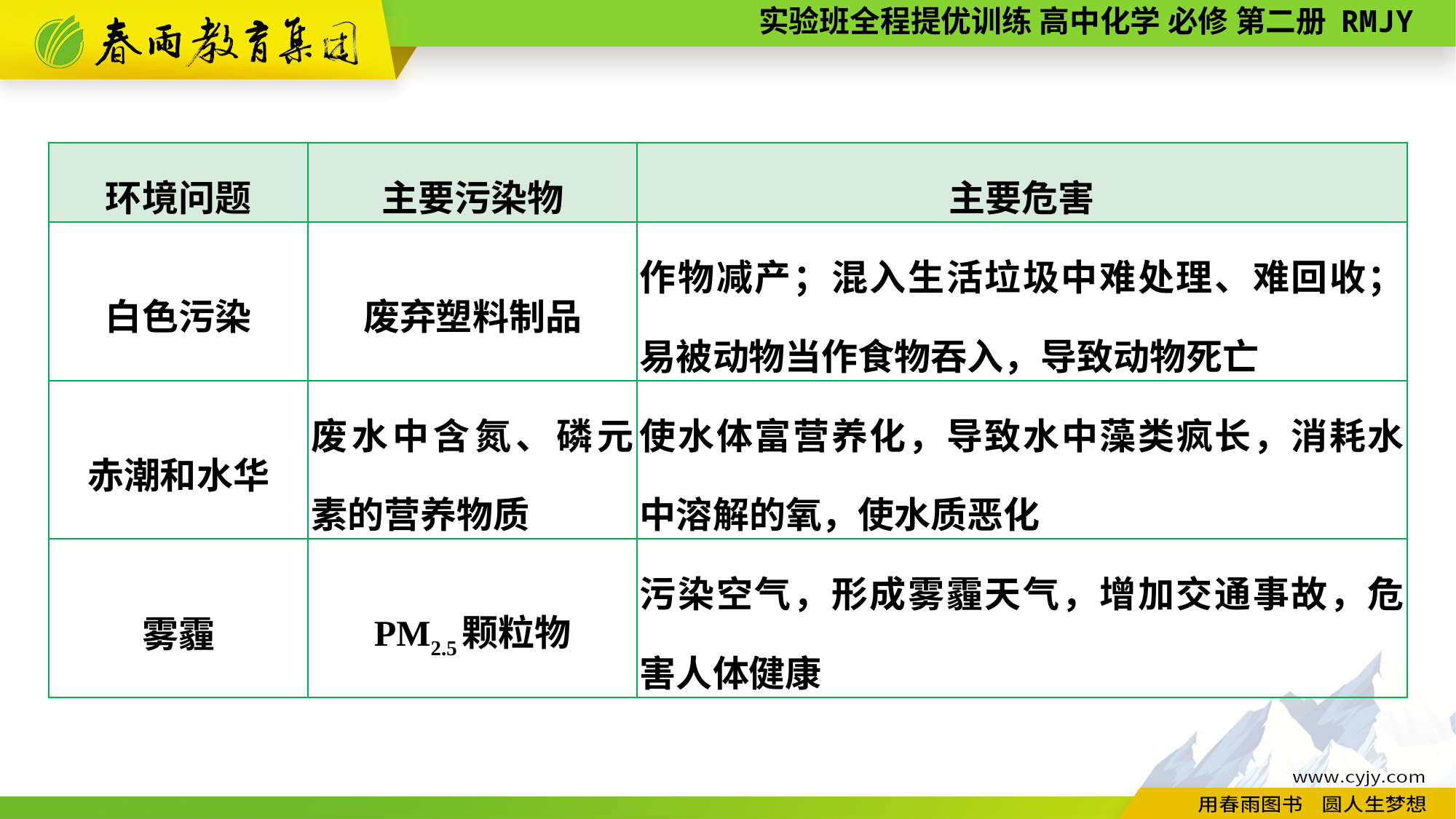

| 环境问题 | 主要污染物 | 主要危害 |
| --- | --- | --- |
| 白色污染 | 废弃塑料制品 | 作物减产；混入生活垃圾中难处理、难回收；易被动物当作食物吞入，导致动物死亡 |
| 赤潮和水华 | 废水中含氮、磷元素的营养物质 | 使水体富营养化，导致水中藻类疯长，消耗水中溶解的氧，使水质恶化 |
| 雾霾 | PM2.5颗粒物 | 污染空气，形成雾霾天气，增加交通事故，危害人体健康 |